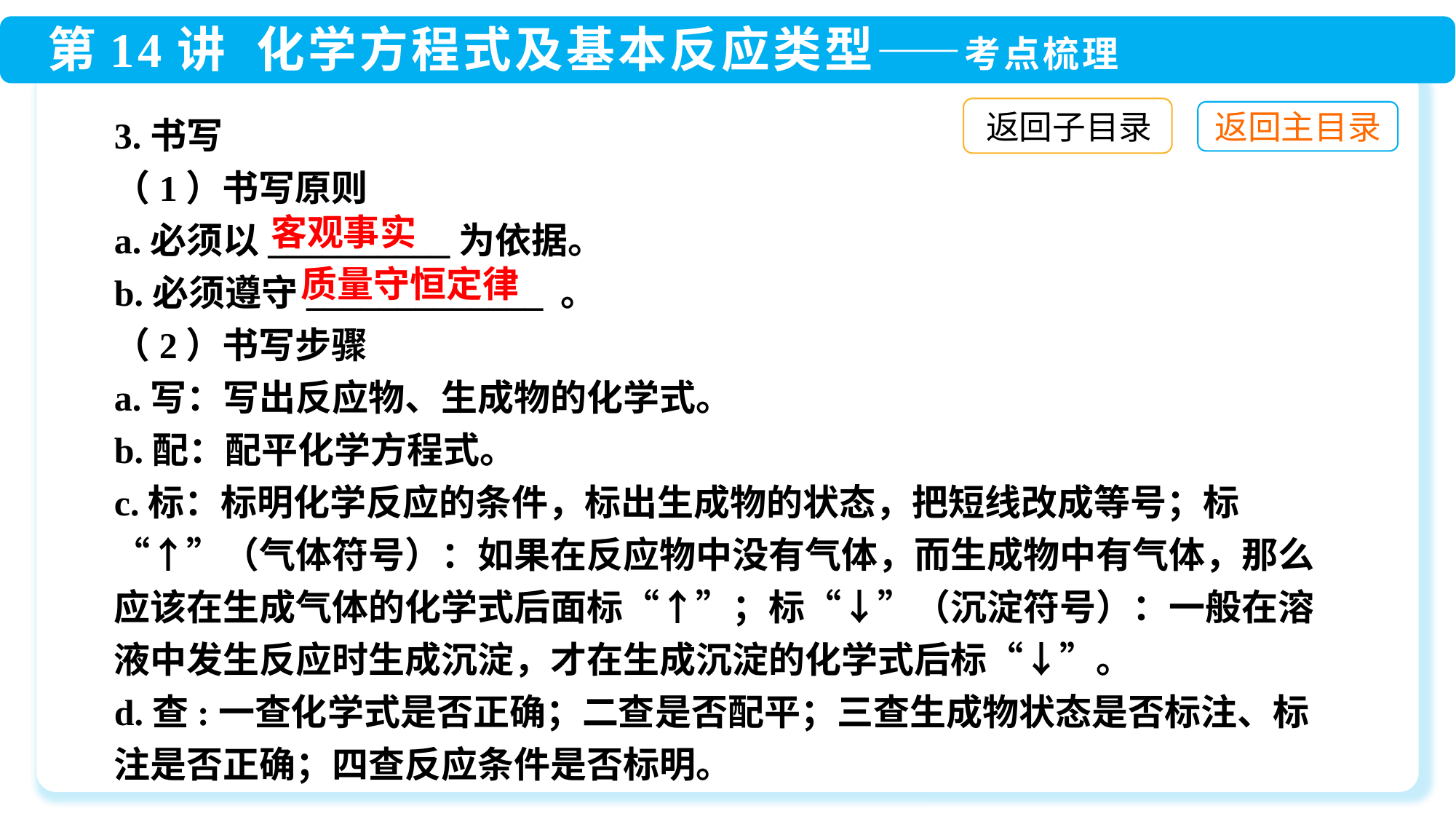

3.书写
（1）书写原则
a.必须以__________为依据。
b.必须遵守_____________ 。
（2）书写步骤
a.写：写出反应物、生成物的化学式。
b.配：配平化学方程式。
c.标：标明化学反应的条件，标出生成物的状态，把短线改成等号；标“↑”（气体符号）：如果在反应物中没有气体，而生成物中有气体，那么应该在生成气体的化学式后面标“↑”；标“↓”（沉淀符号）：一般在溶液中发生反应时生成沉淀，才在生成沉淀的化学式后标“↓”。
d.查:一查化学式是否正确；二查是否配平；三查生成物状态是否标注、标注是否正确；四查反应条件是否标明。

返回子目录
客观事实
质量守恒定律